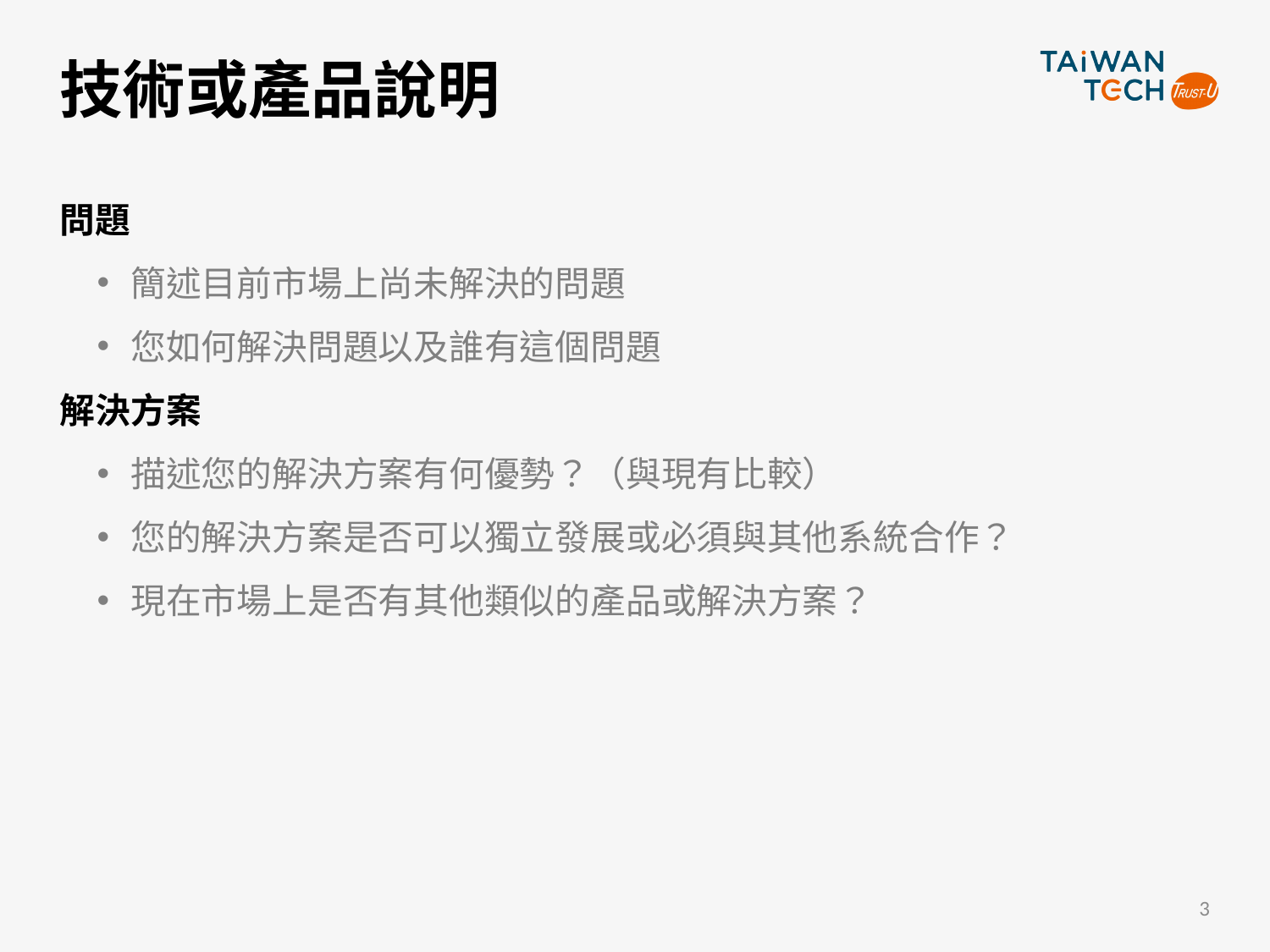

# 技術或產品說明
問題
簡述目前市場上尚未解決的問題
您如何解決問題以及誰有這個問題
解決方案
描述您的解決方案有何優勢？（與現有比較）
您的解決方案是否可以獨立發展或必須與其他系統合作？
現在市場上是否有其他類似的產品或解決方案？

3